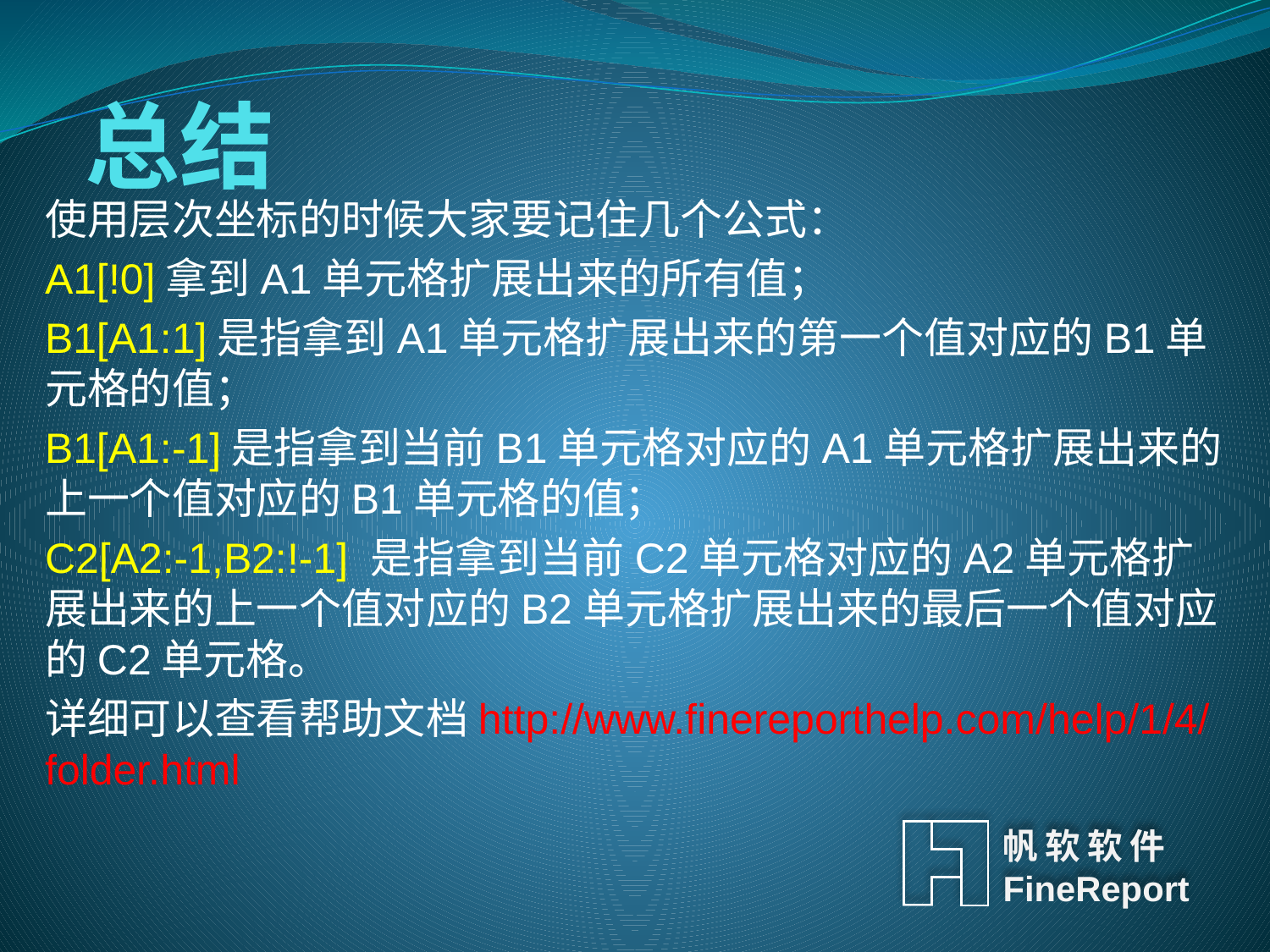

# 总结
使用层次坐标的时候大家要记住几个公式：
A1[!0]拿到A1单元格扩展出来的所有值；
B1[A1:1]是指拿到A1单元格扩展出来的第一个值对应的B1单元格的值；
B1[A1:-1]是指拿到当前B1单元格对应的A1单元格扩展出来的上一个值对应的B1单元格的值；
C2[A2:-1,B2:!-1] 是指拿到当前C2单元格对应的A2单元格扩展出来的上一个值对应的B2单元格扩展出来的最后一个值对应的C2单元格。
详细可以查看帮助文档http://www.finereporthelp.com/help/1/4/folder.html